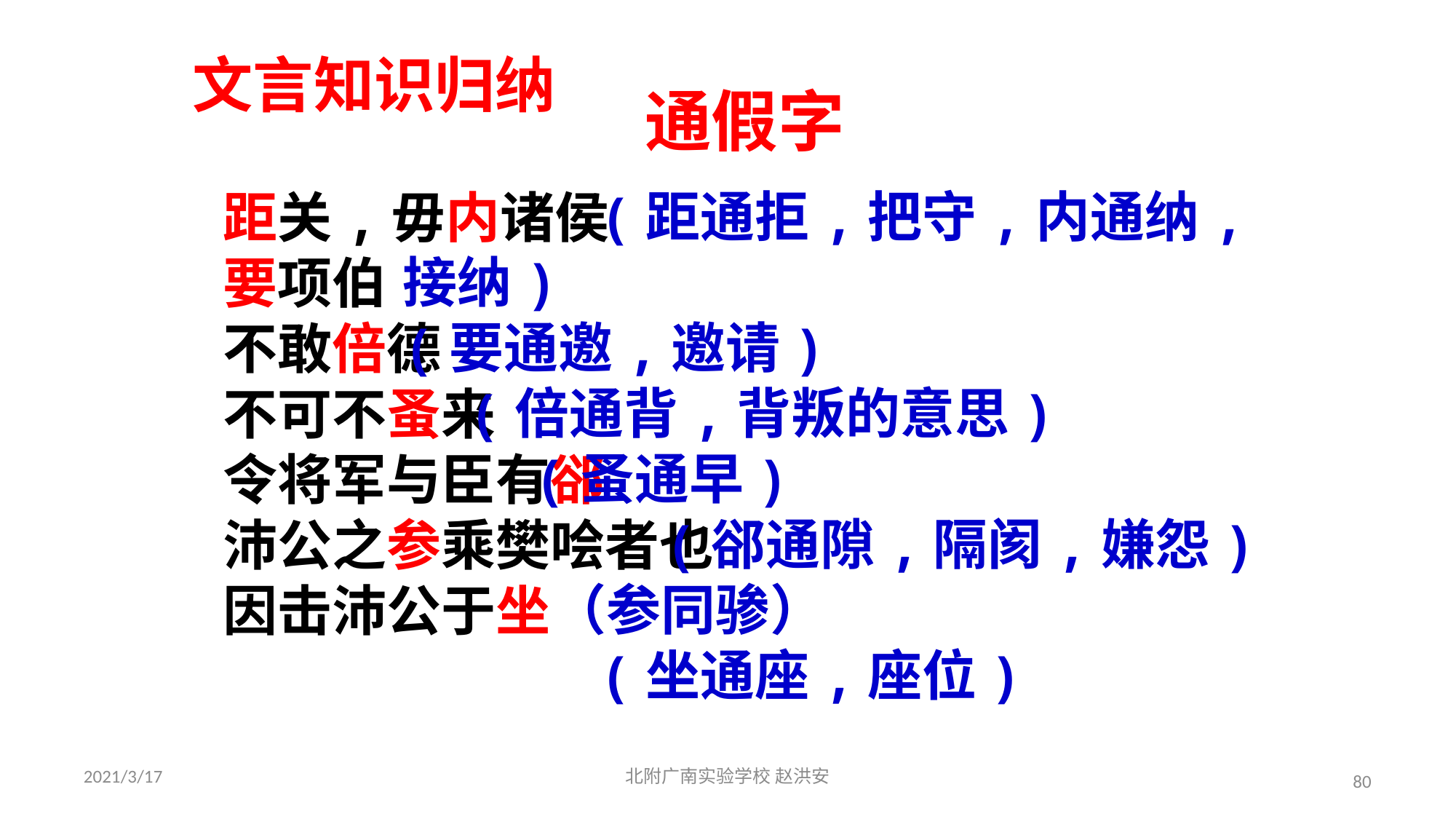

文言知识归纳
通假字
距关,毋内诸侯
要项伯
不敢倍德
不可不蚤来
令将军与臣有郤
沛公之参乘樊哙者也
因击沛公于坐
      (距通拒,把守,内通纳,接纳)
(要通邀,邀请)
  (倍通背,背叛的意思)
    (蚤通早)
        (郤通隙,隔阂,嫌怨)
           （参同骖）
      (坐通座,座位)
2021/3/17
北附广南实验学校 赵洪安
80